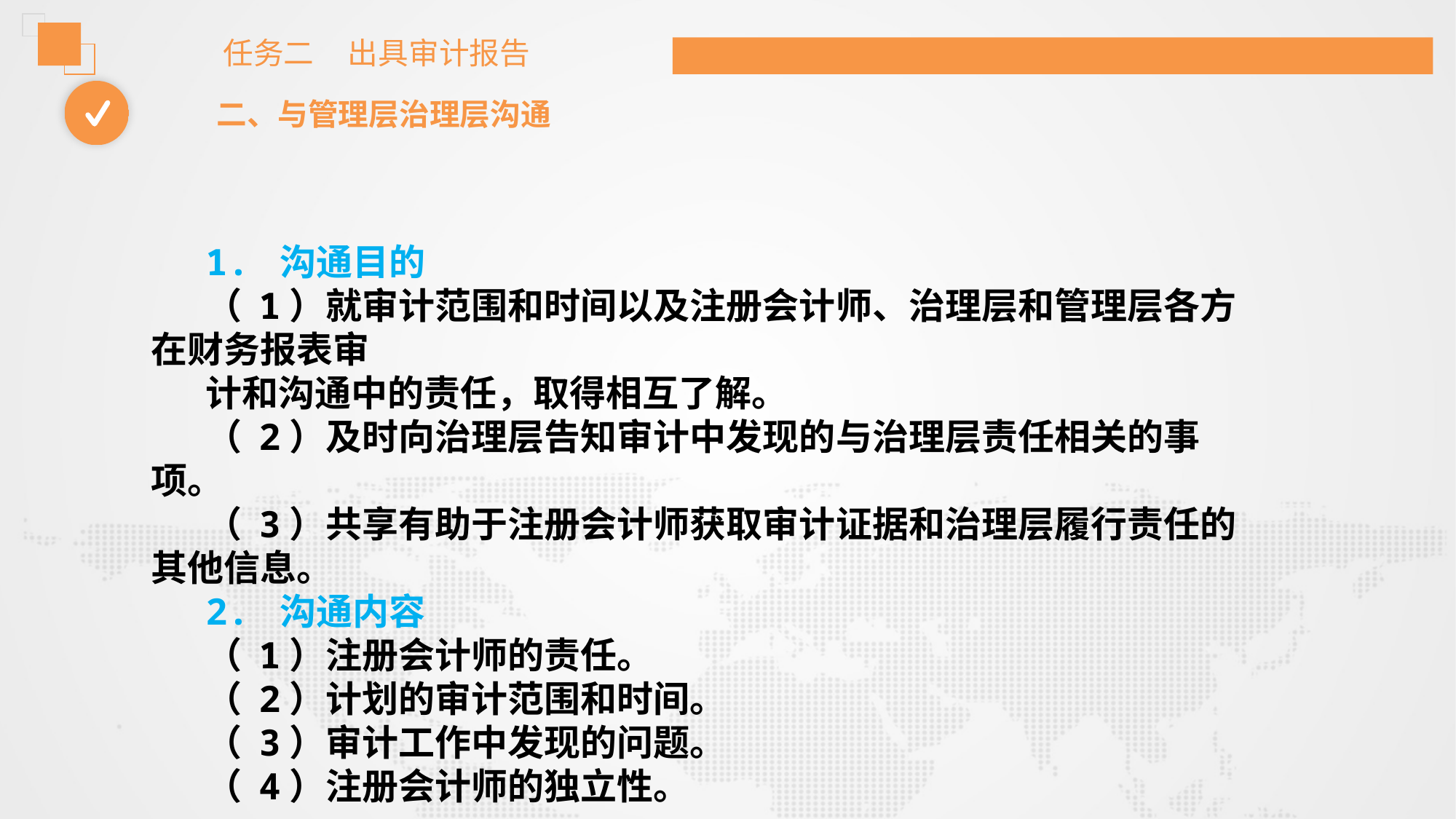

任务二     出具审计报告

二、与管理层治理层沟通
1. 沟通目的
（ 1）就审计范围和时间以及注册会计师、治理层和管理层各方在财务报表审
计和沟通中的责任，取得相互了解。
（ 2）及时向治理层告知审计中发现的与治理层责任相关的事项。
（ 3）共享有助于注册会计师获取审计证据和治理层履行责任的其他信息。
2. 沟通内容
（ 1）注册会计师的责任。
（ 2）计划的审计范围和时间。
（ 3）审计工作中发现的问题。
（ 4）注册会计师的独立性。